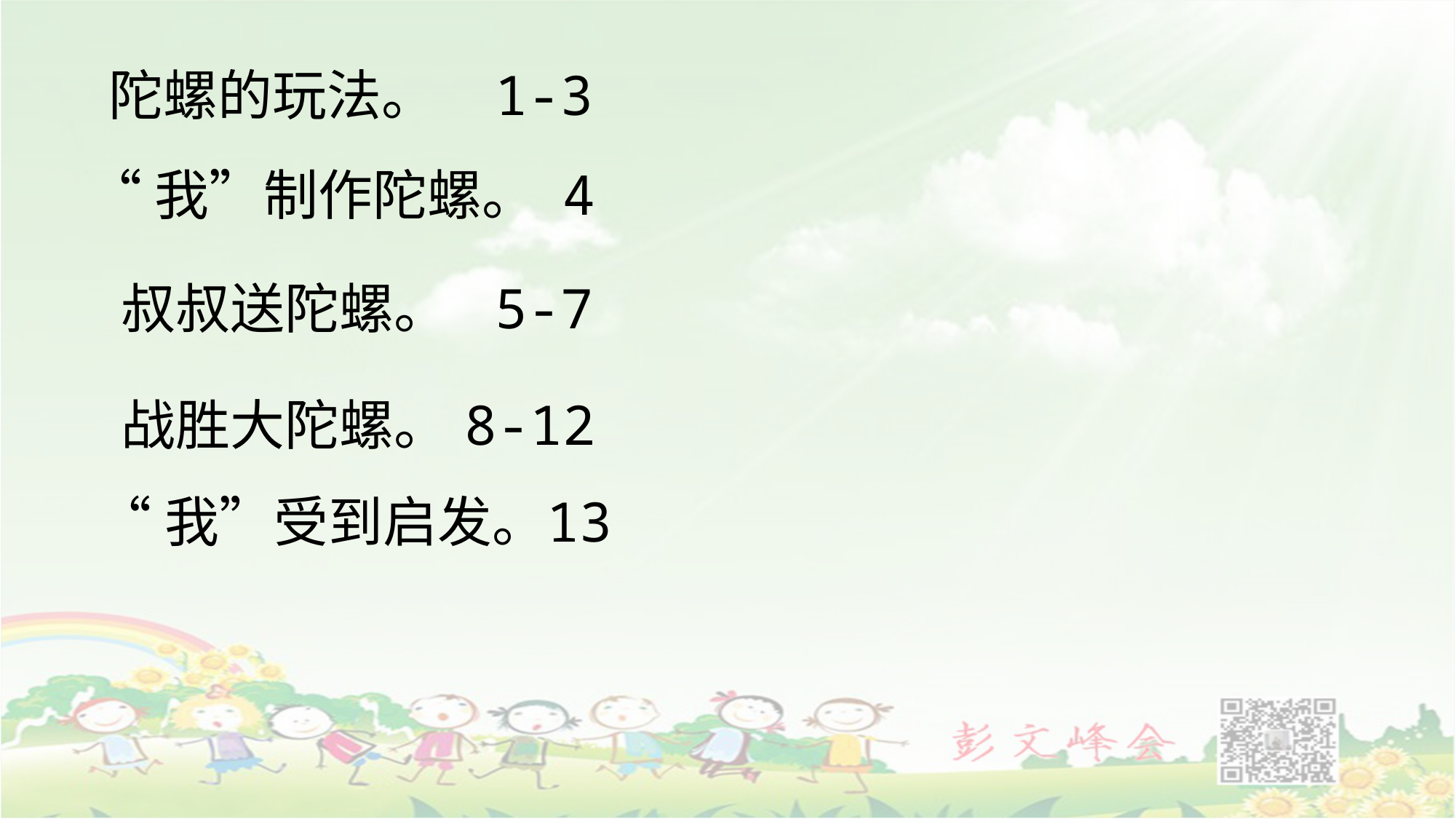

陀螺的玩法。
1-3
“我”制作陀螺。
4
叔叔送陀螺。
5-7
战胜大陀螺。
8-12
“我”受到启发。
13